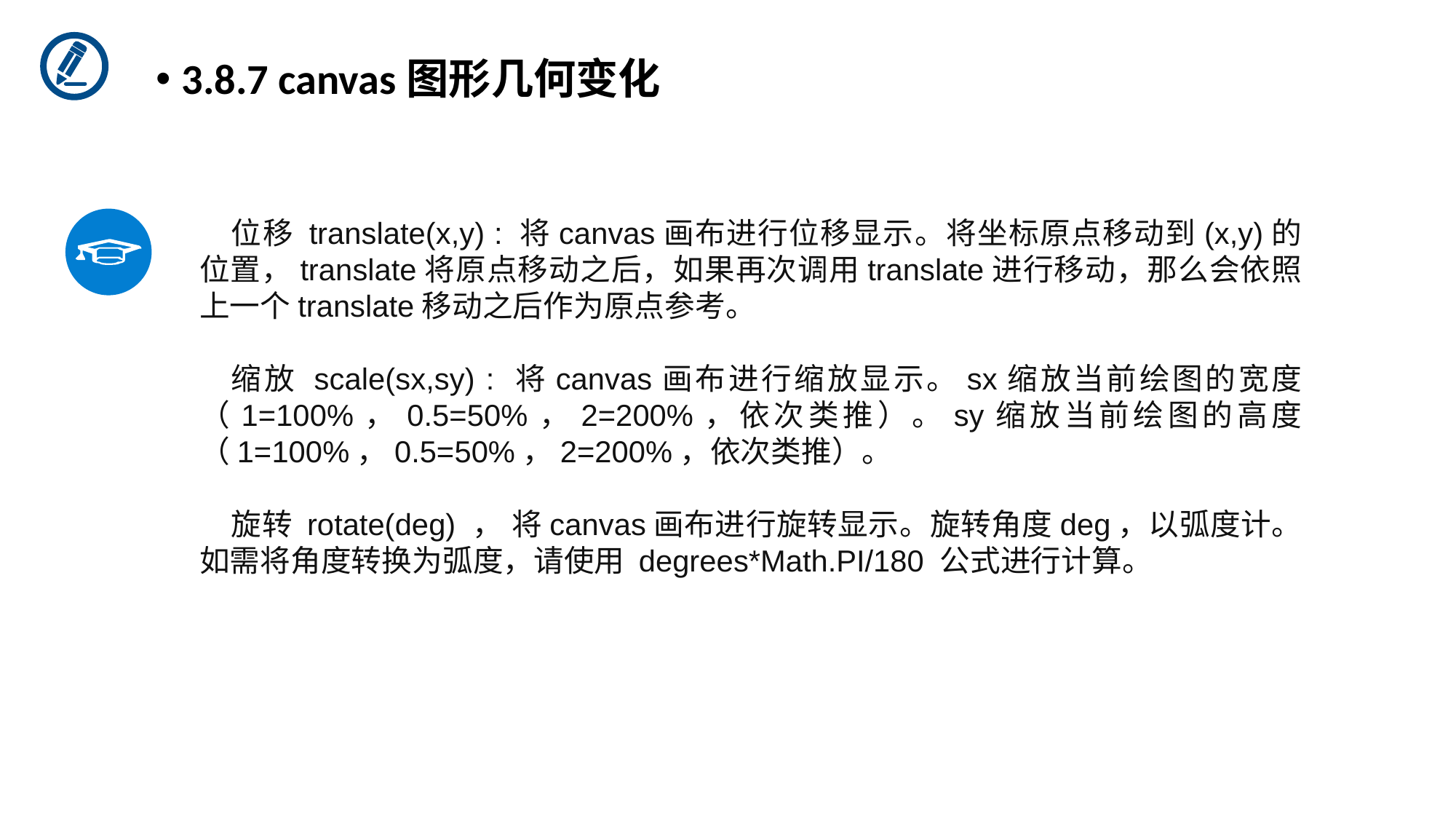

3.8.7 canvas图形几何变化

位移 translate(x,y) : 将canvas画布进行位移显示。将坐标原点移动到(x,y)的位置，translate将原点移动之后，如果再次调用translate进行移动，那么会依照上一个translate移动之后作为原点参考。

缩放 scale(sx,sy) : 将canvas画布进行缩放显示。sx缩放当前绘图的宽度（1=100%，0.5=50%，2=200%，依次类推）。sy缩放当前绘图的高度（1=100%，0.5=50%，2=200%，依次类推）。

旋转 rotate(deg) ， 将canvas画布进行旋转显示。旋转角度deg，以弧度计。如需将角度转换为弧度，请使用 degrees*Math.PI/180 公式进行计算。